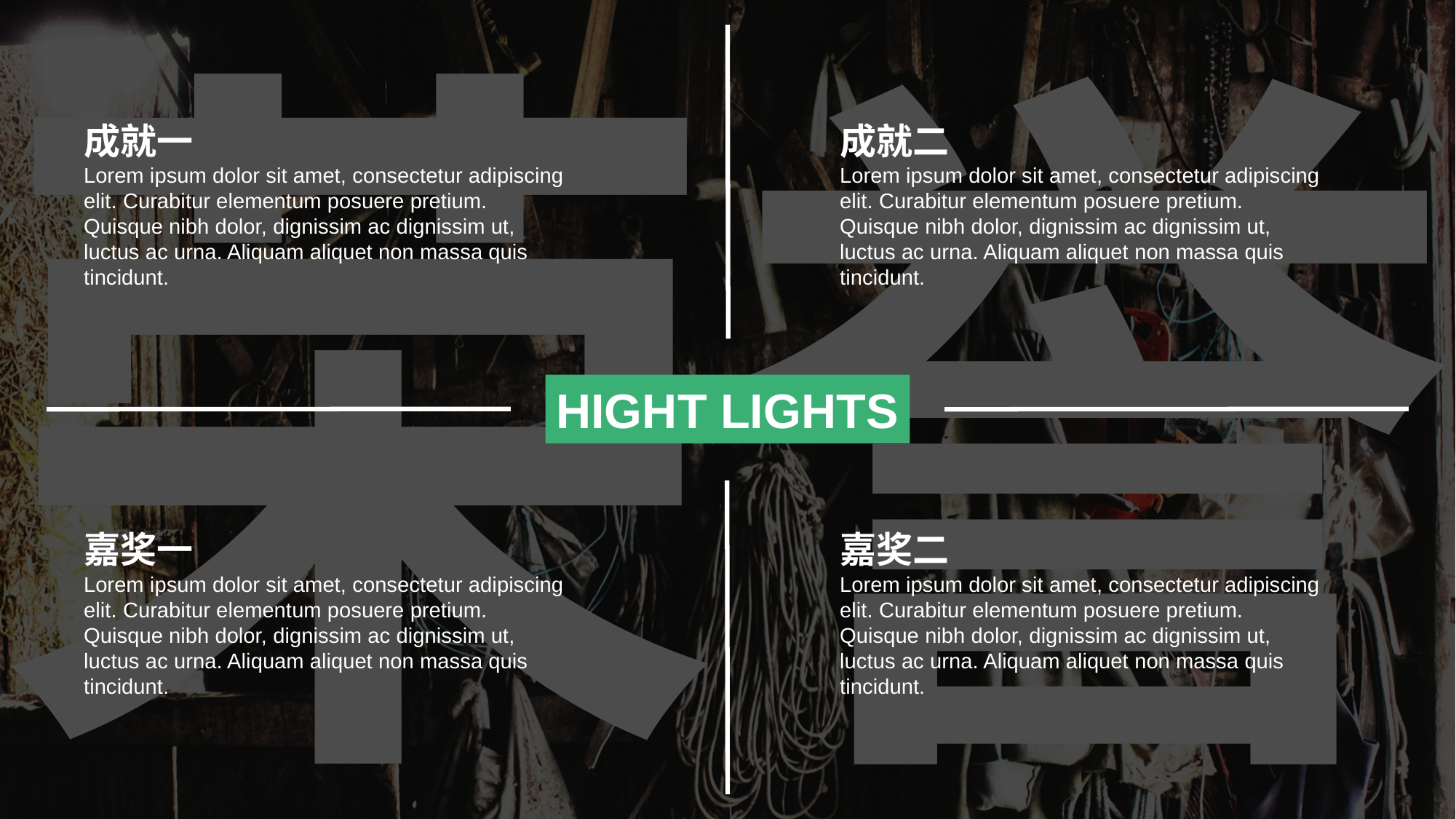

荣誉
成就一
Lorem ipsum dolor sit amet, consectetur adipiscing elit. Curabitur elementum posuere pretium. Quisque nibh dolor, dignissim ac dignissim ut, luctus ac urna. Aliquam aliquet non massa quis tincidunt.
成就二
Lorem ipsum dolor sit amet, consectetur adipiscing elit. Curabitur elementum posuere pretium. Quisque nibh dolor, dignissim ac dignissim ut, luctus ac urna. Aliquam aliquet non massa quis tincidunt.
HIGHT LIGHTS
嘉奖一
Lorem ipsum dolor sit amet, consectetur adipiscing elit. Curabitur elementum posuere pretium. Quisque nibh dolor, dignissim ac dignissim ut, luctus ac urna. Aliquam aliquet non massa quis tincidunt.
嘉奖二
Lorem ipsum dolor sit amet, consectetur adipiscing elit. Curabitur elementum posuere pretium. Quisque nibh dolor, dignissim ac dignissim ut, luctus ac urna. Aliquam aliquet non massa quis tincidunt.